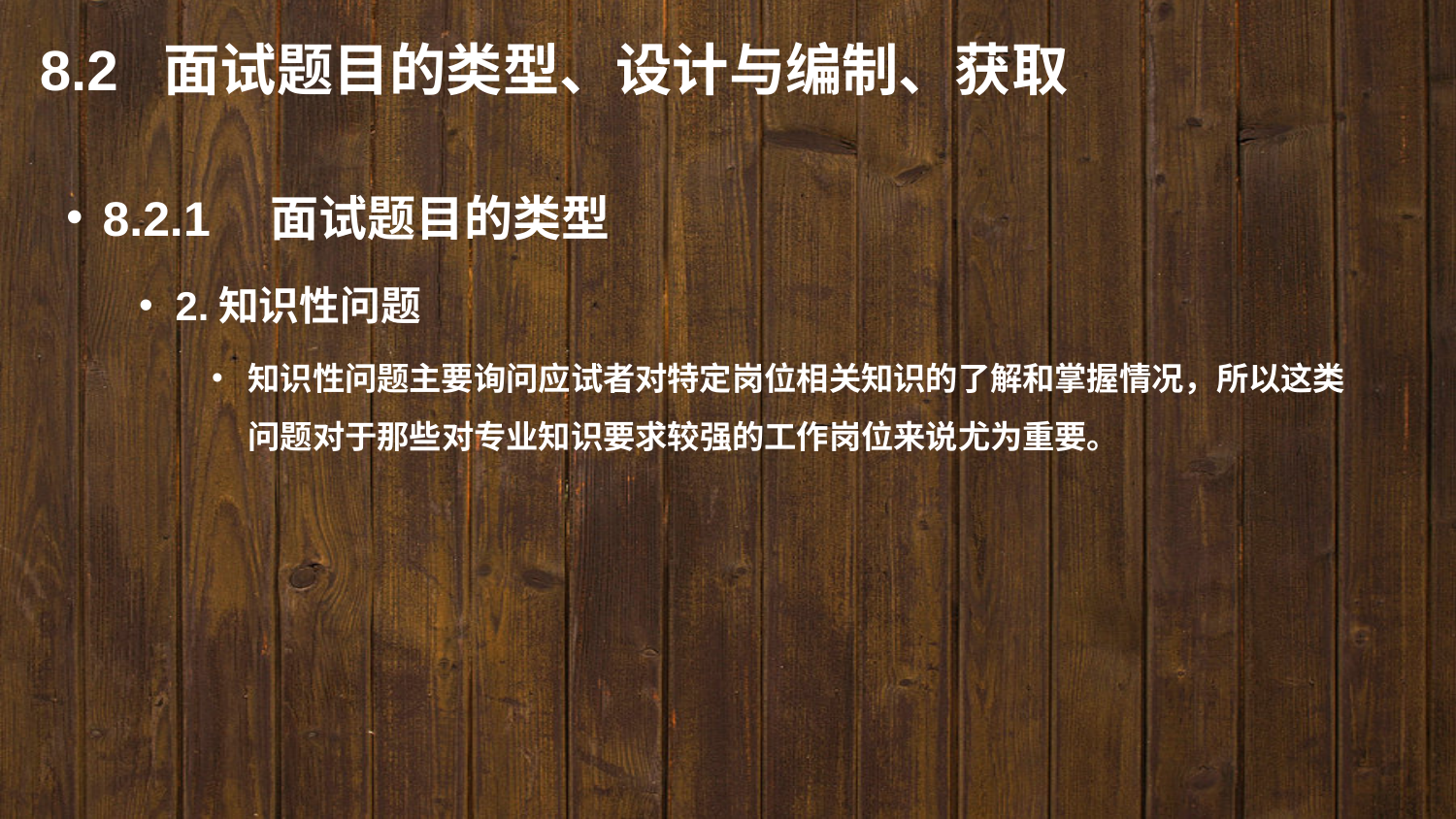

8.2  面试题目的类型、设计与编制、获取
8.2.1　面试题目的类型
2.知识性问题
知识性问题主要询问应试者对特定岗位相关知识的了解和掌握情况，所以这类问题对于那些对专业知识要求较强的工作岗位来说尤为重要。